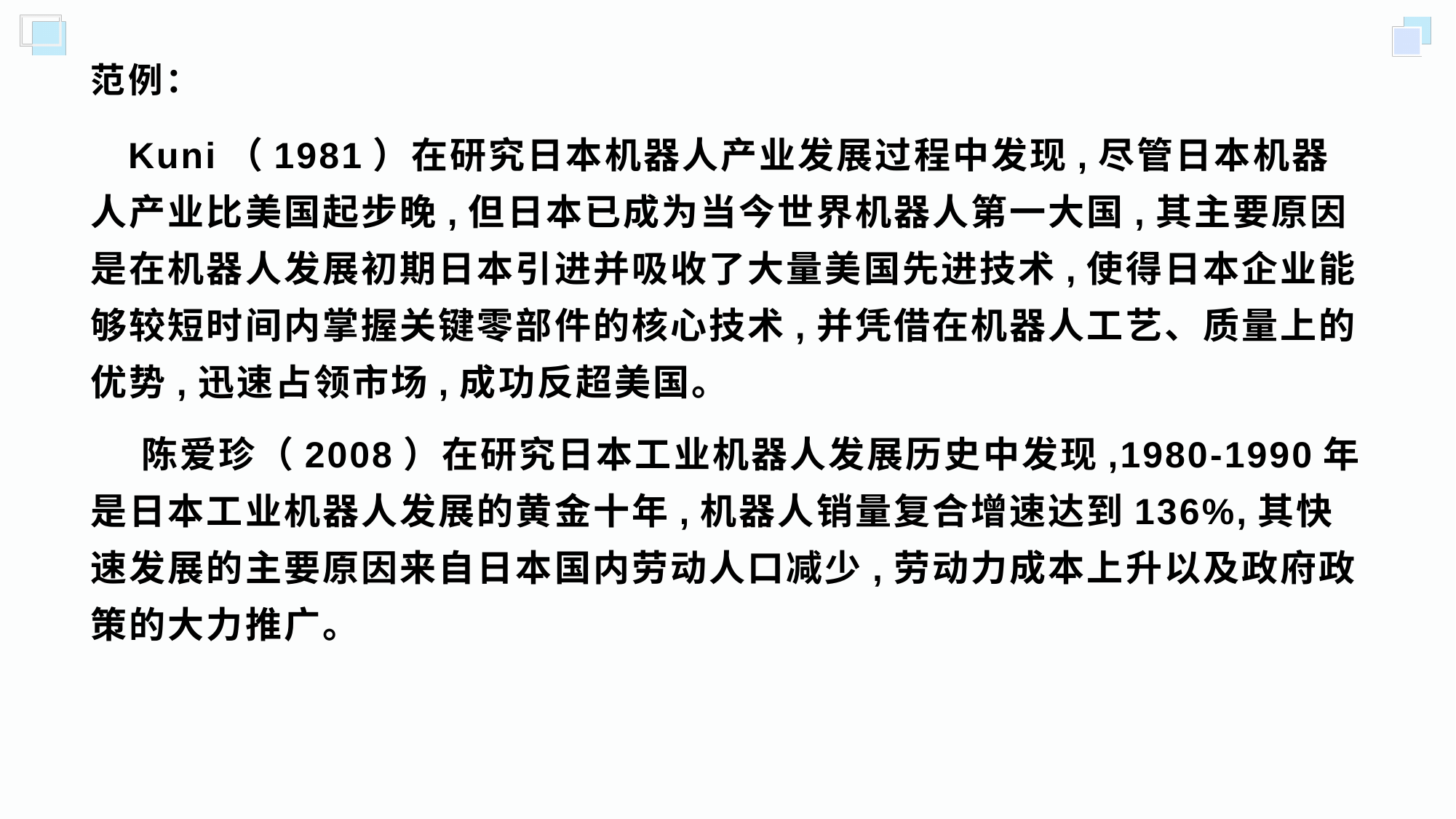

# 范例：
   Kuni（1981）在研究日本机器人产业发展过程中发现,尽管日本机器人产业比美国起步晚,但日本已成为当今世界机器人第一大国,其主要原因是在机器人发展初期日本引进并吸收了大量美国先进技术,使得日本企业能够较短时间内掌握关键零部件的核心技术,并凭借在机器人工艺、质量上的优势,迅速占领市场,成功反超美国。
    陈爱珍（2008）在研究日本工业机器人发展历史中发现,1980-1990年是日本工业机器人发展的黄金十年,机器人销量复合增速达到136%,其快速发展的主要原因来自日本国内劳动人口减少,劳动力成本上升以及政府政策的大力推广。